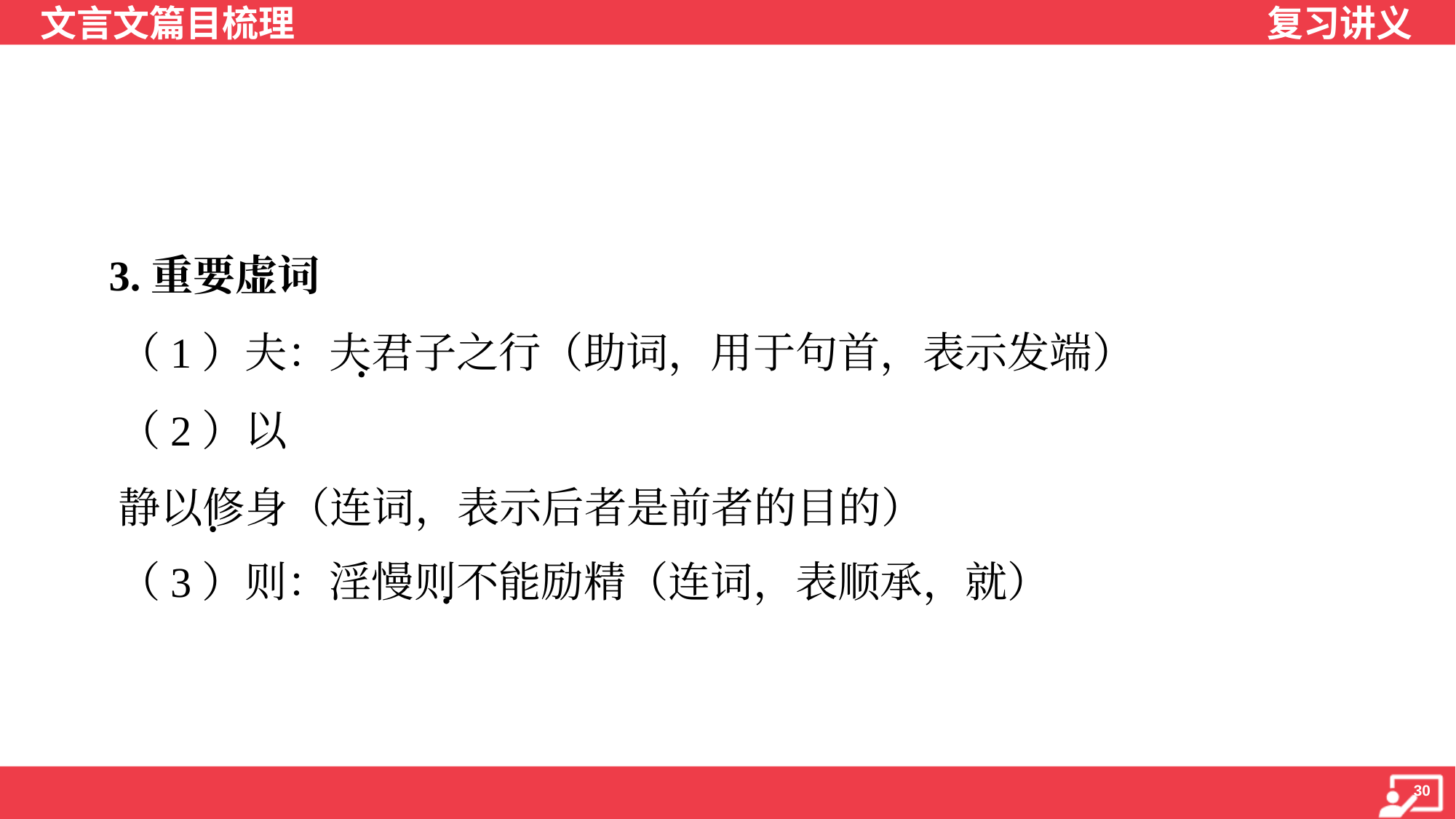

3.重要虚词
    （1）夫：夫君子之行（助词，用于句首，表示发端）
    （2）以
    静以修身（连词，表示后者是前者的目的）
    （3）则：淫慢则不能励精（连词，表顺承，就）